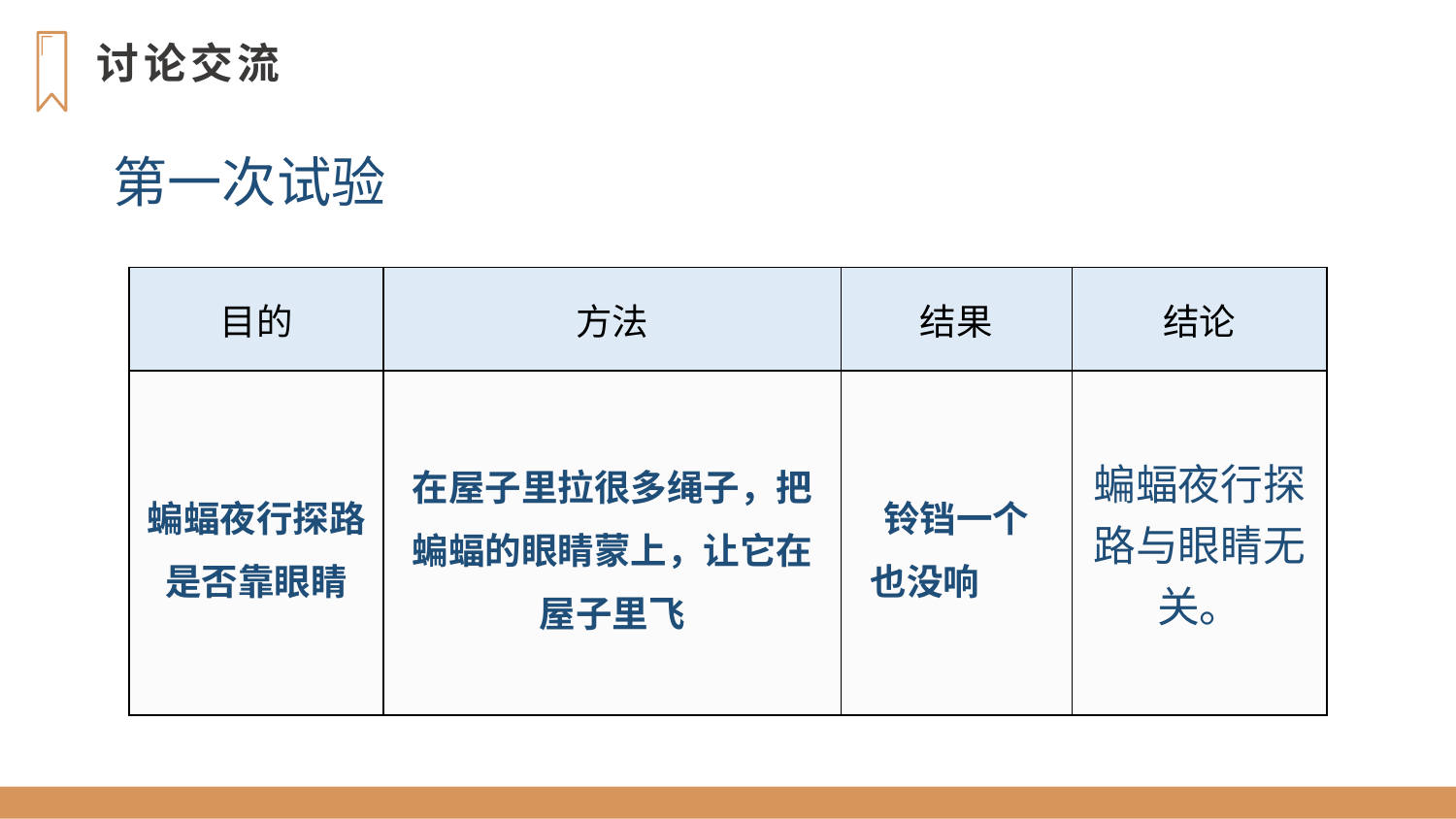

讨论交流
第一次试验
| 目的 | 方法 | 结果 | 结论 |
| --- | --- | --- | --- |
| 蝙蝠夜行探路是否靠眼睛 | 在屋子里拉很多绳子，把蝙蝠的眼睛蒙上，让它在屋子里飞 | 铃铛一个 也没响 | 蝙蝠夜行探路与眼睛无关。 |